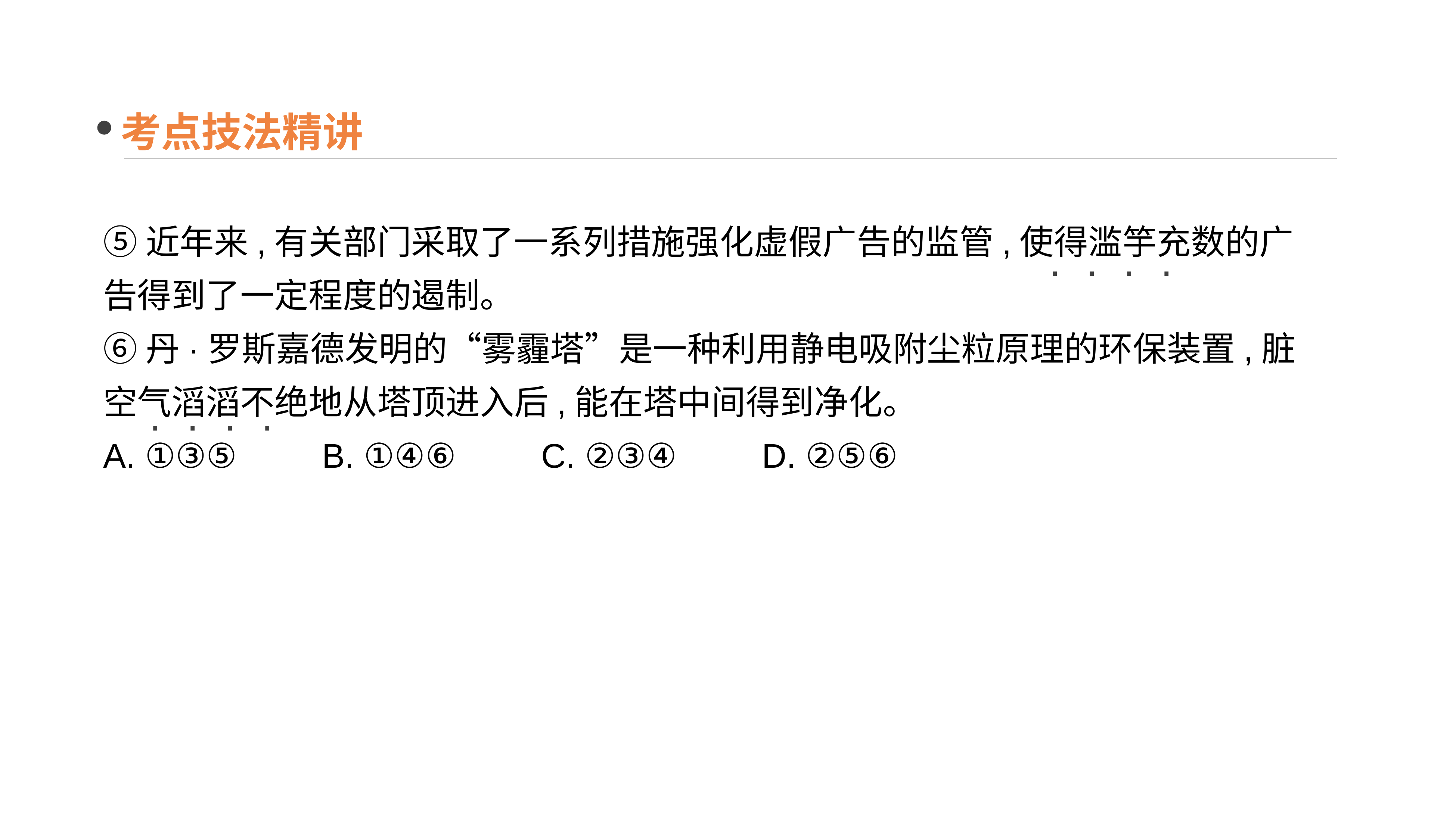

考点技法精讲

⑤近年来,有关部门采取了一系列措施强化虚假广告的监管,使得滥竽充数的广告得到了一定程度的遏制。
⑥丹·罗斯嘉德发明的“雾霾塔”是一种利用静电吸附尘粒原理的环保装置,脏空气滔滔不绝地从塔顶进入后,能在塔中间得到净化。
A. ①③⑤　　B. ①④⑥　　C. ②③④　　D. ②⑤⑥

·  ·  ·  ·
·  ·  ·  ·